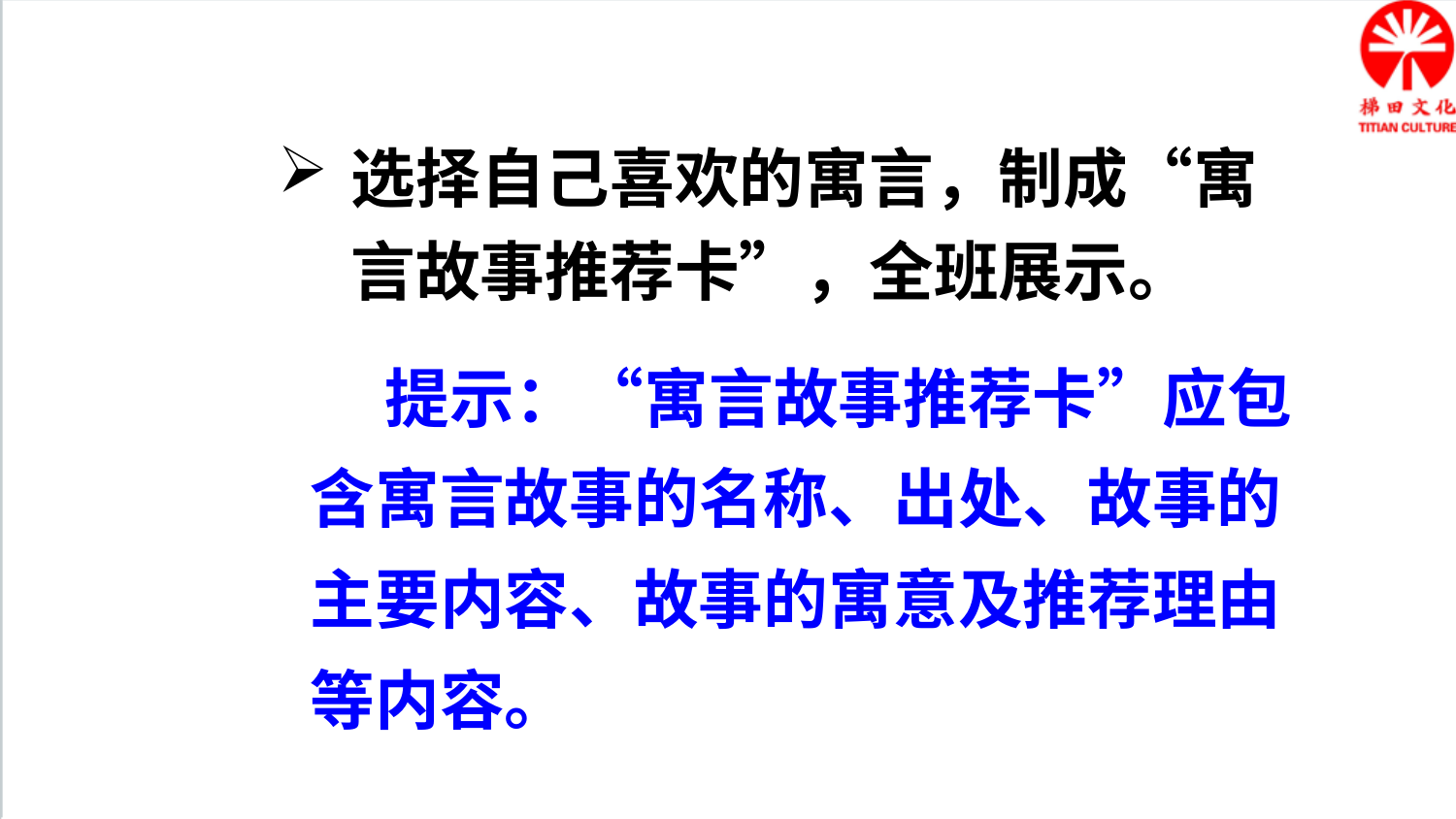

选择自己喜欢的寓言，制成“寓言故事推荐卡”，全班展示。
    提示：“寓言故事推荐卡”应包含寓言故事的名称、出处、故事的主要内容、故事的寓意及推荐理由等内容。